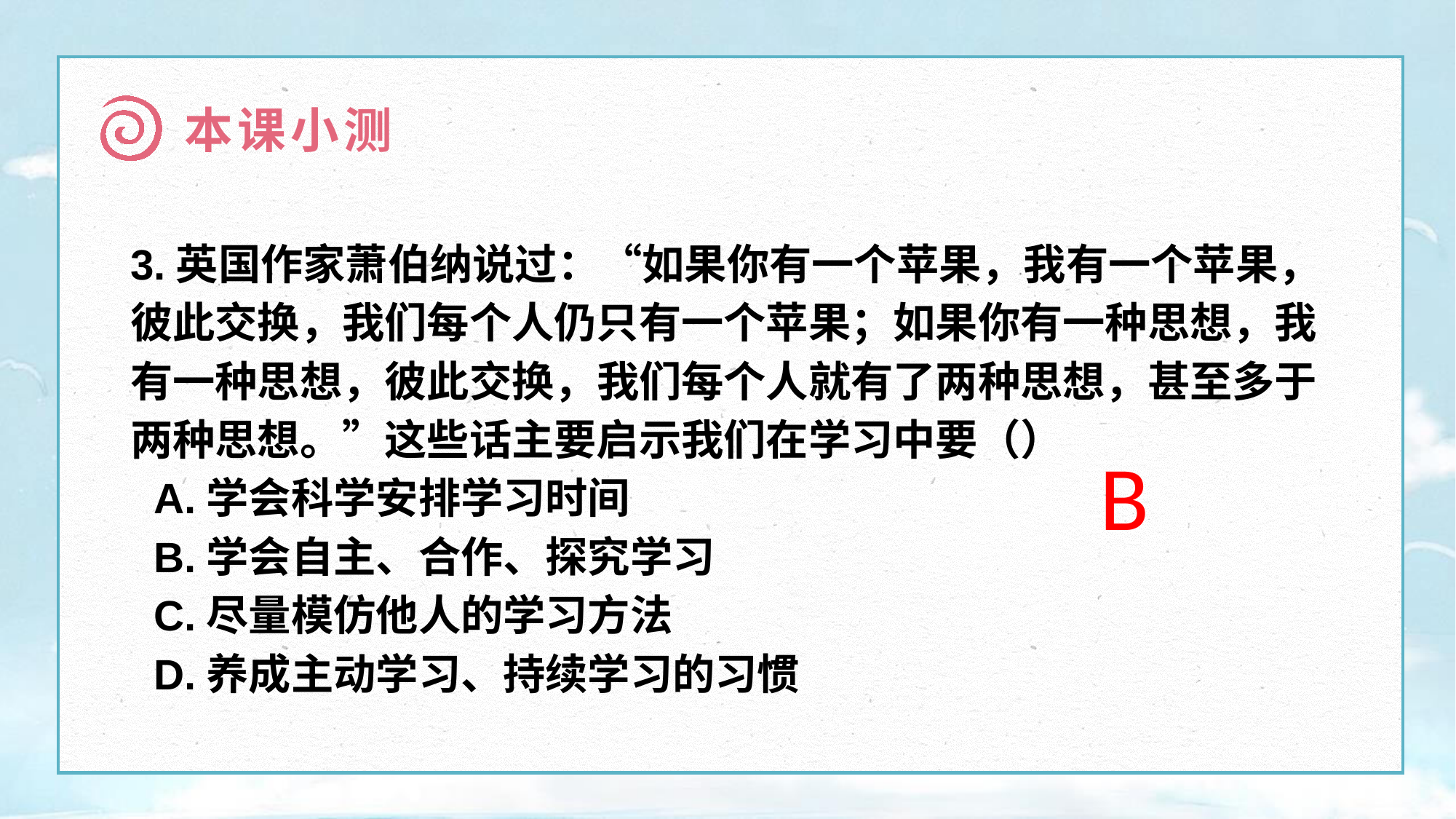

本课小测

3.英国作家萧伯纳说过：“如果你有一个苹果，我有一个苹果，彼此交换，我们每个人仍只有一个苹果；如果你有一种思想，我有一种思想，彼此交换，我们每个人就有了两种思想，甚至多于两种思想。”这些话主要启示我们在学习中要（）
  A.学会科学安排学习时间
  B.学会自主、合作、探究学习
  C.尽量模仿他人的学习方法
  D.养成主动学习、持续学习的习惯

B